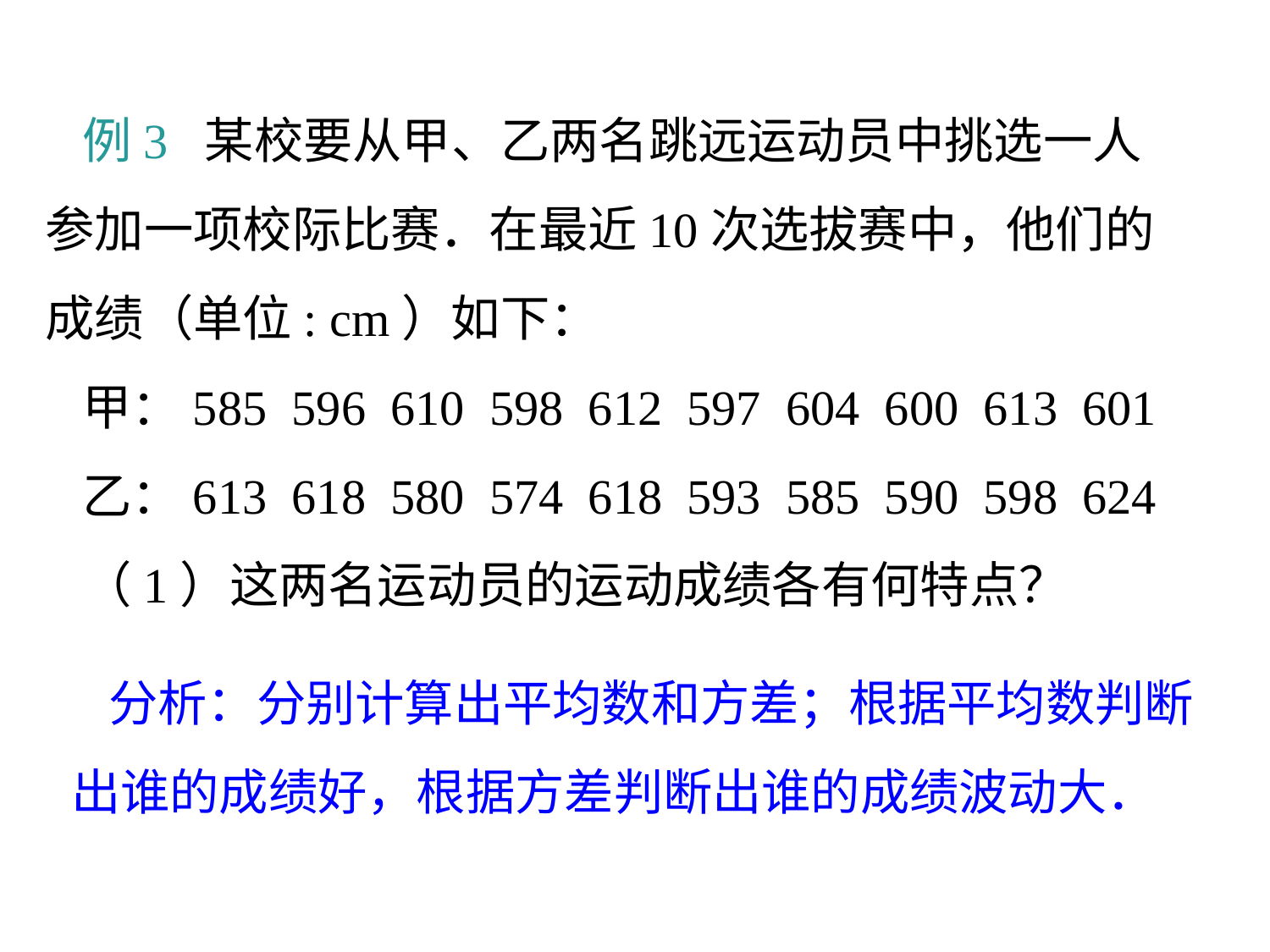

例3  某校要从甲、乙两名跳远运动员中挑选一人参加一项校际比赛．在最近10次选拔赛中，他们的成绩（单位: cm）如下：
甲：585  596  610  598  612  597  604  600  613  601
乙：613  618  580  574  618  593  585  590  598  624
（1）这两名运动员的运动成绩各有何特点？
分析：分别计算出平均数和方差；根据平均数判断出谁的成绩好，根据方差判断出谁的成绩波动大．